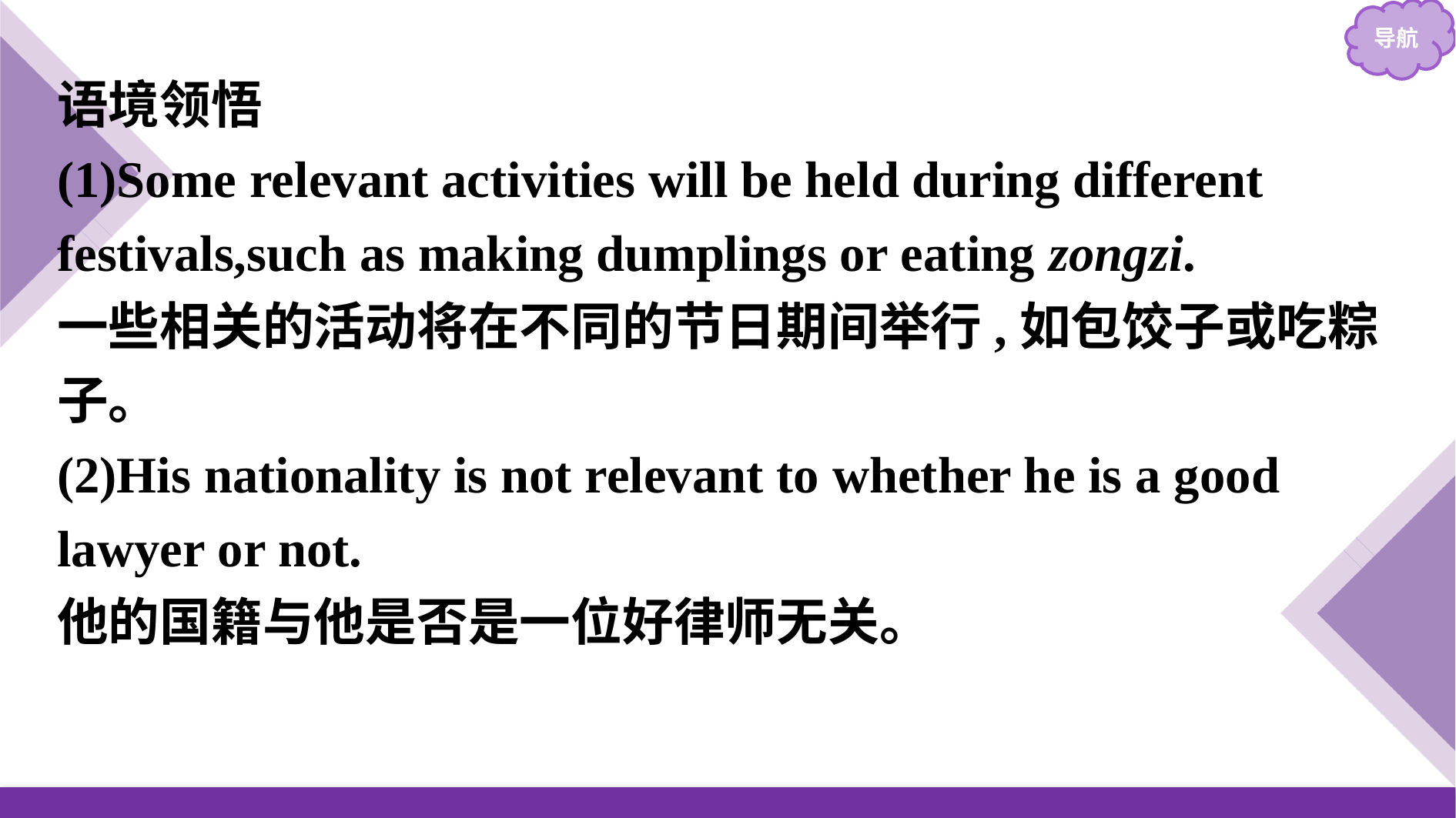

语境领悟
(1)Some relevant activities will be held during different festivals,such as making dumplings or eating zongzi.
一些相关的活动将在不同的节日期间举行,如包饺子或吃粽子。
(2)His nationality is not relevant to whether he is a good lawyer or not.
他的国籍与他是否是一位好律师无关。